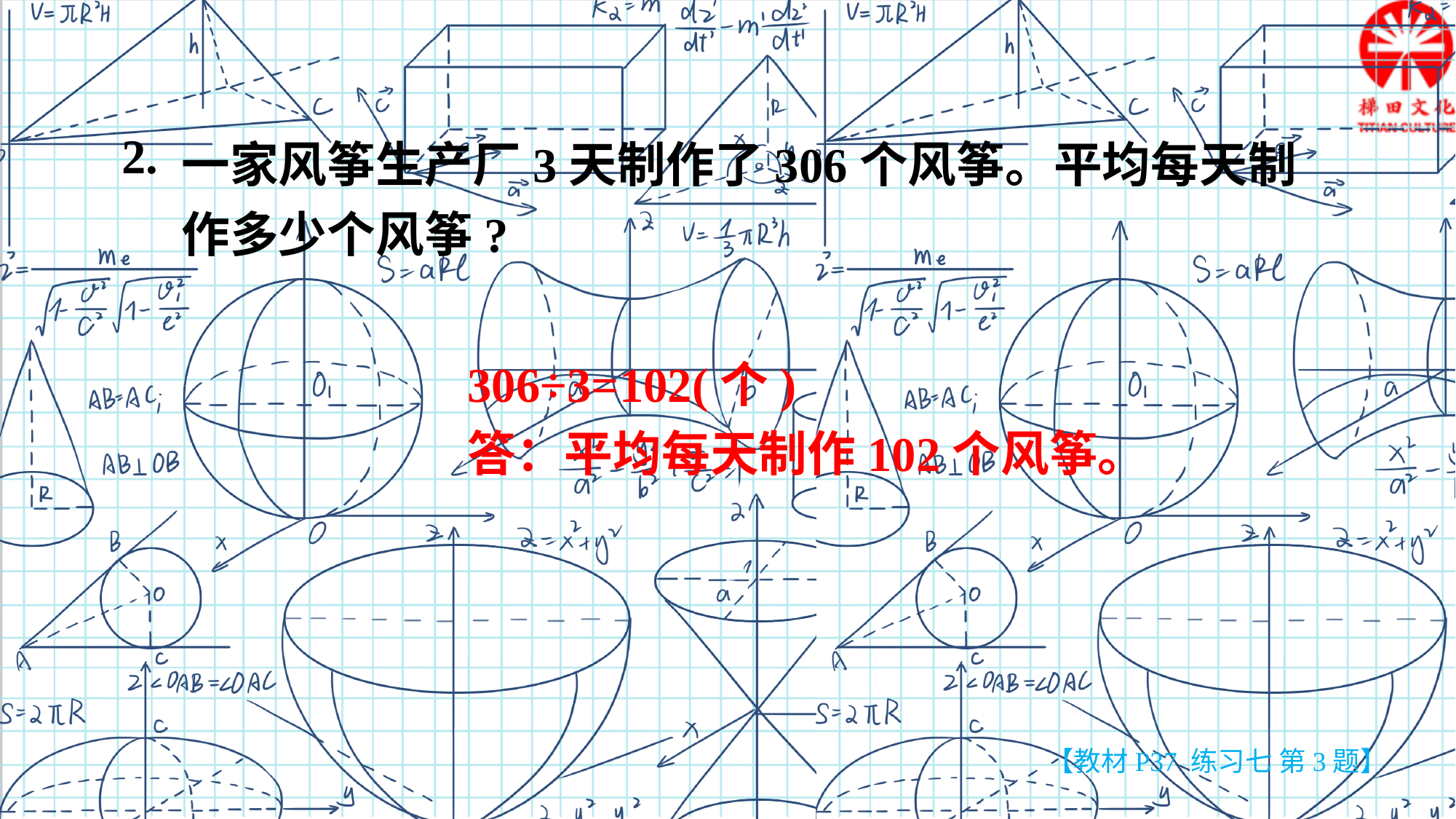

一家风筝生产厂3天制作了306个风筝。平均每天制作多少个风筝?
2.
306÷3=102(个)
答：平均每天制作102个风筝。
【教材P37 练习七 第3题】